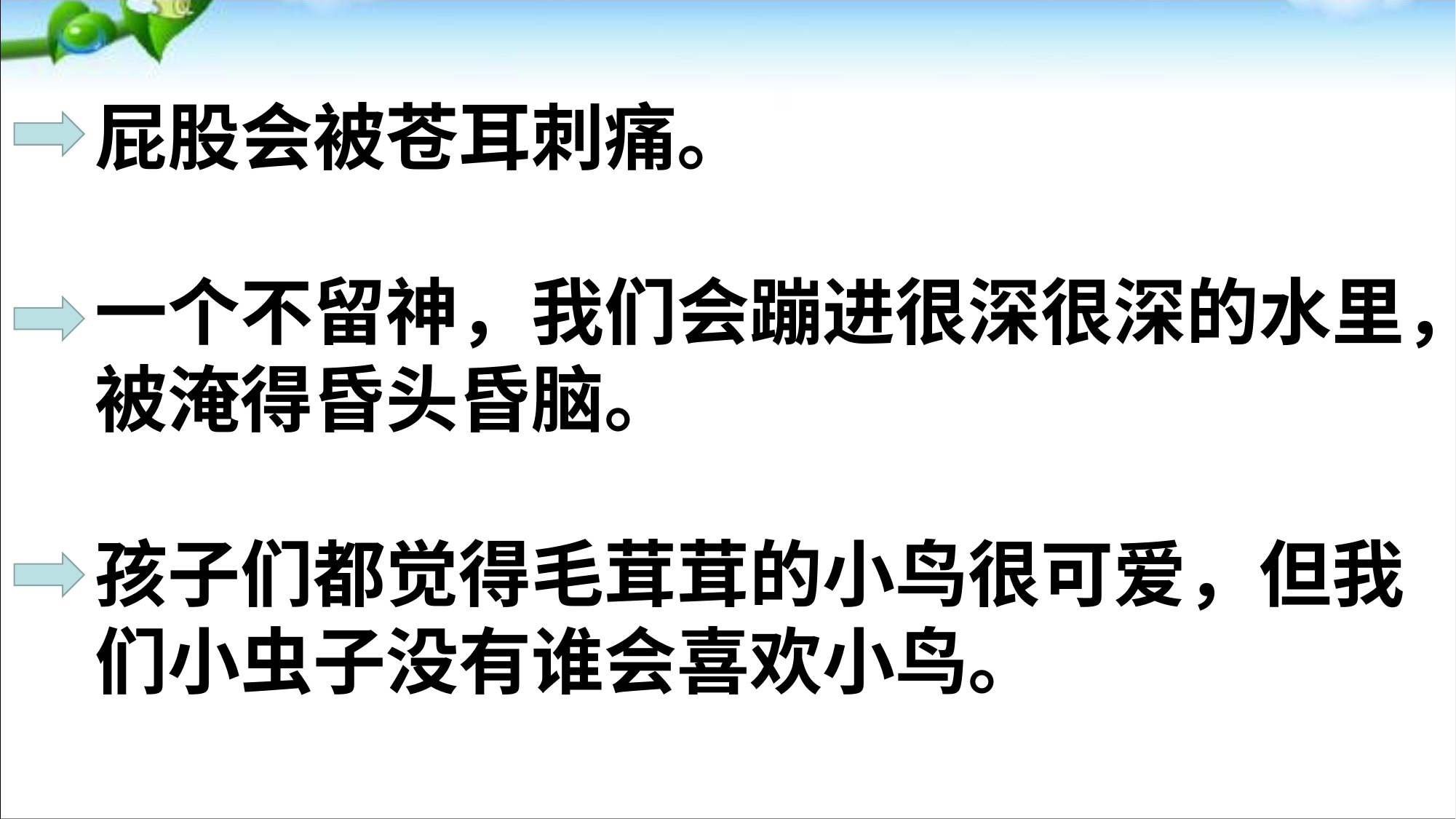

屁股会被苍耳刺痛。

一个不留神，我们会蹦进很深很深的水里，被淹得昏头昏脑。

孩子们都觉得毛茸茸的小鸟很可爱，但我们小虫子没有谁会喜欢小鸟。